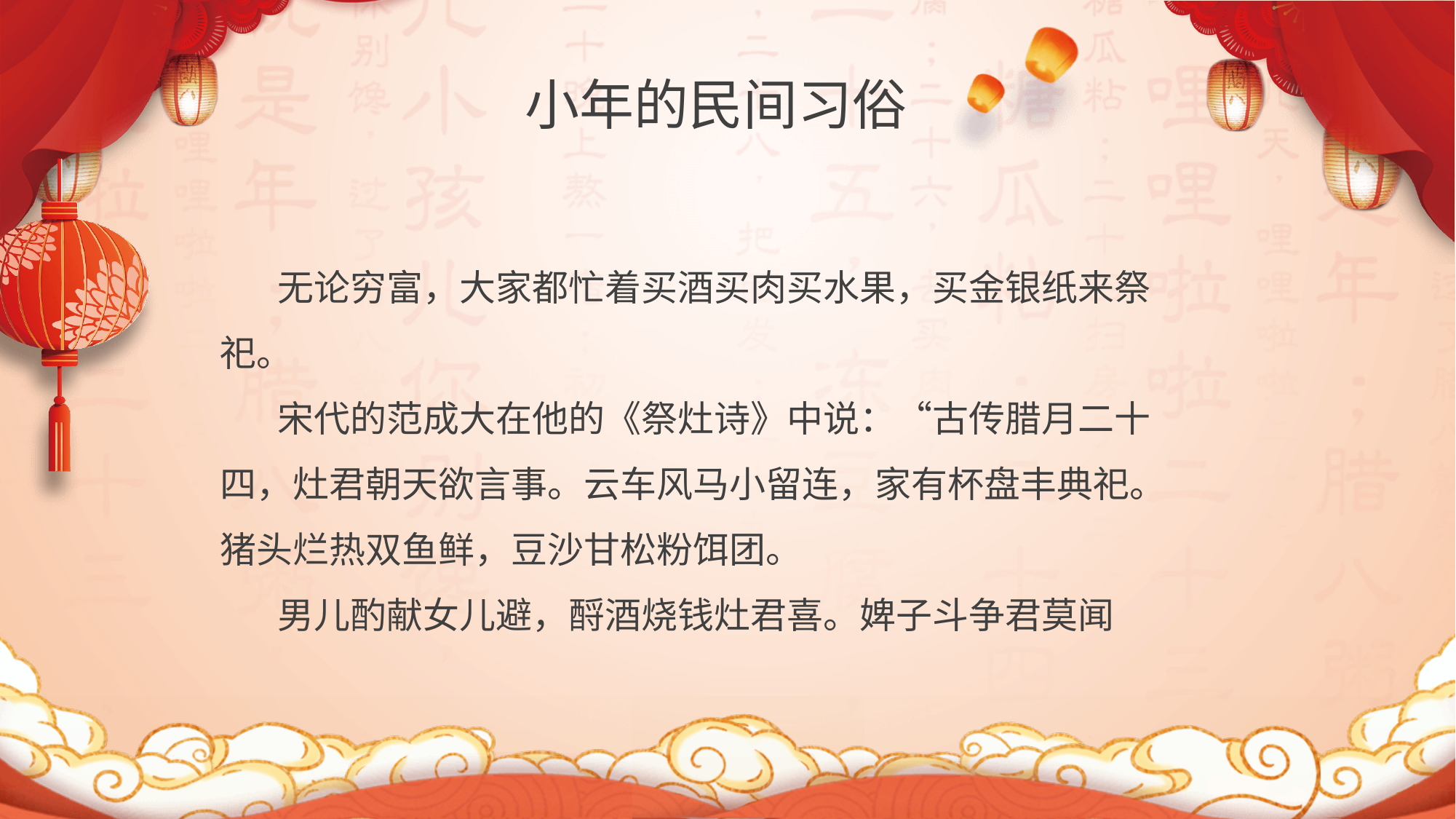

小年的民间习俗
      无论穷富，大家都忙着买酒买肉买水果，买金银纸来祭祀。
      宋代的范成大在他的《祭灶诗》中说：“古传腊月二十四，灶君朝天欲言事。云车风马小留连，家有杯盘丰典祀。猪头烂热双鱼鲜，豆沙甘松粉饵团。
      男儿酌献女儿避，酹酒烧钱灶君喜。婢子斗争君莫闻